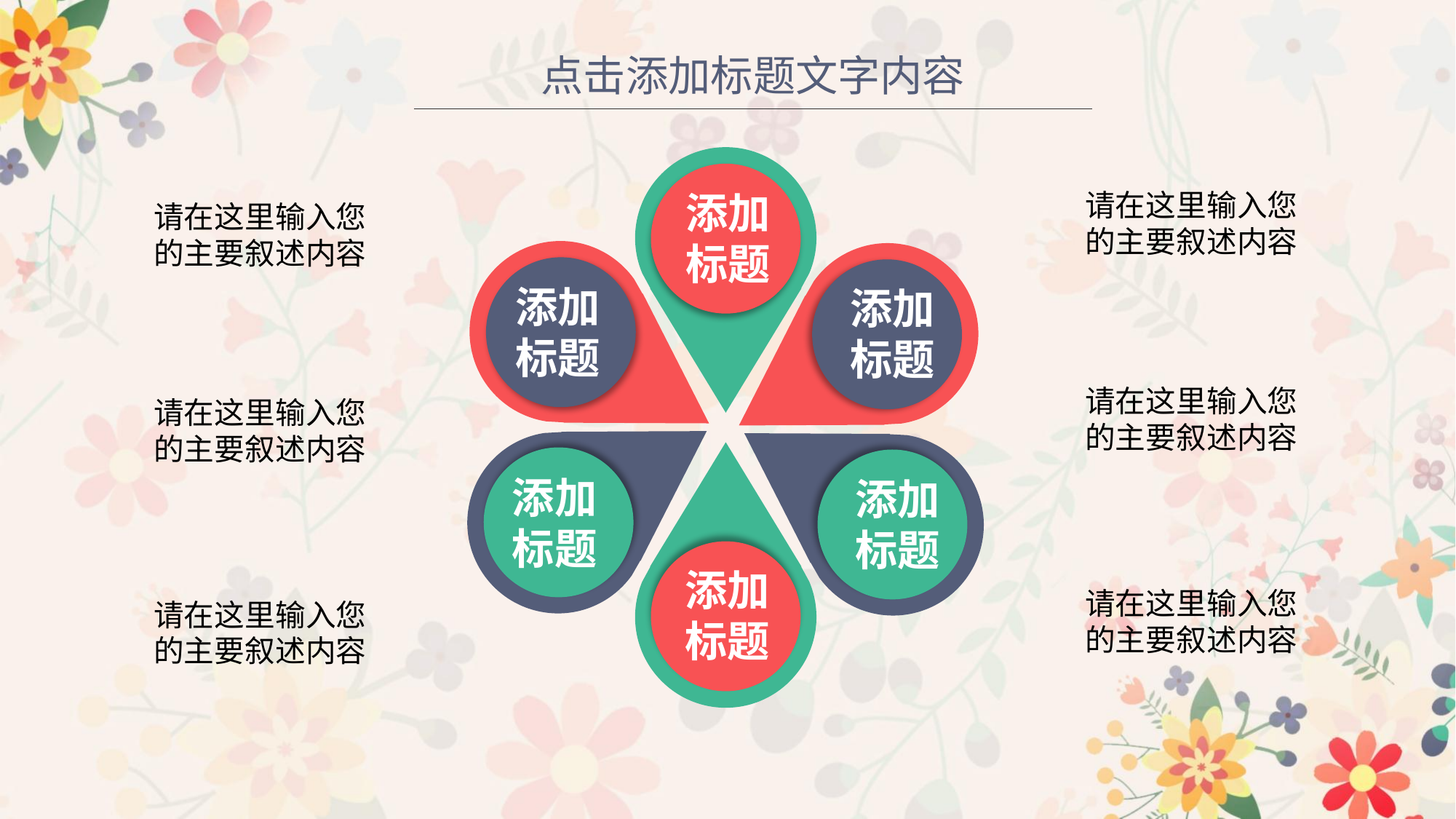

点击添加标题文字内容

添加
标题

添加
标题
添加
标题

添加
标题
添加
标题

添加
标题
请在这里输入您
的主要叙述内容

请在这里输入您
的主要叙述内容

请在这里输入您
的主要叙述内容

请在这里输入您
的主要叙述内容

请在这里输入您
的主要叙述内容

请在这里输入您
的主要叙述内容